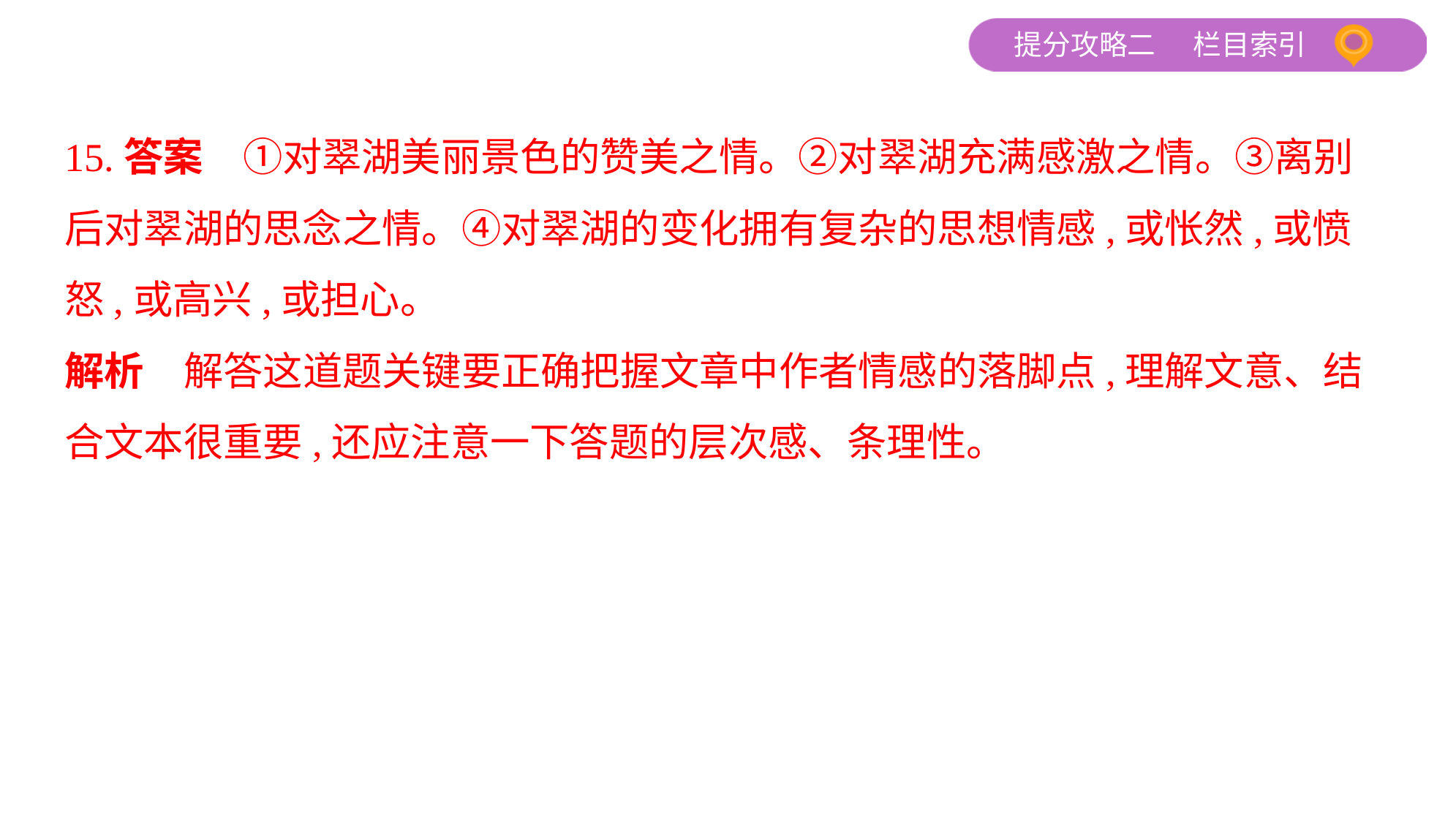

15.答案　①对翠湖美丽景色的赞美之情。②对翠湖充满感激之情。③离别
后对翠湖的思念之情。④对翠湖的变化拥有复杂的思想情感,或怅然,或愤
怒,或高兴,或担心。
解析　解答这道题关键要正确把握文章中作者情感的落脚点,理解文意、结
合文本很重要,还应注意一下答题的层次感、条理性。